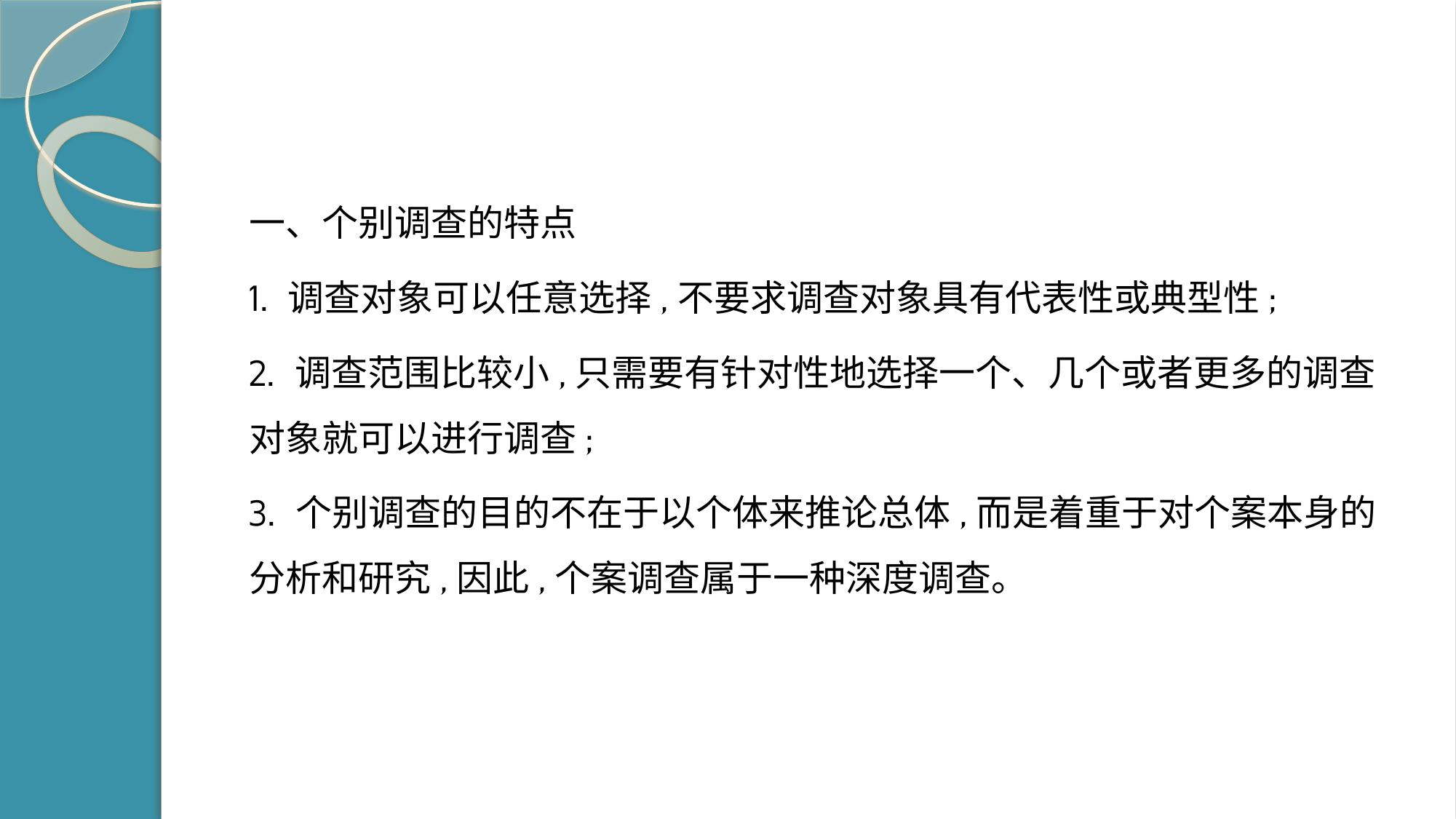

#
一、个别调查的特点
1. 调查对象可以任意选择,不要求调查对象具有代表性或典型性;
2. 调查范围比较小,只需要有针对性地选择一个、几个或者更多的调查对象就可以进行调查;
3. 个别调查的目的不在于以个体来推论总体,而是着重于对个案本身的分析和研究,因此,个案调查属于一种深度调查。